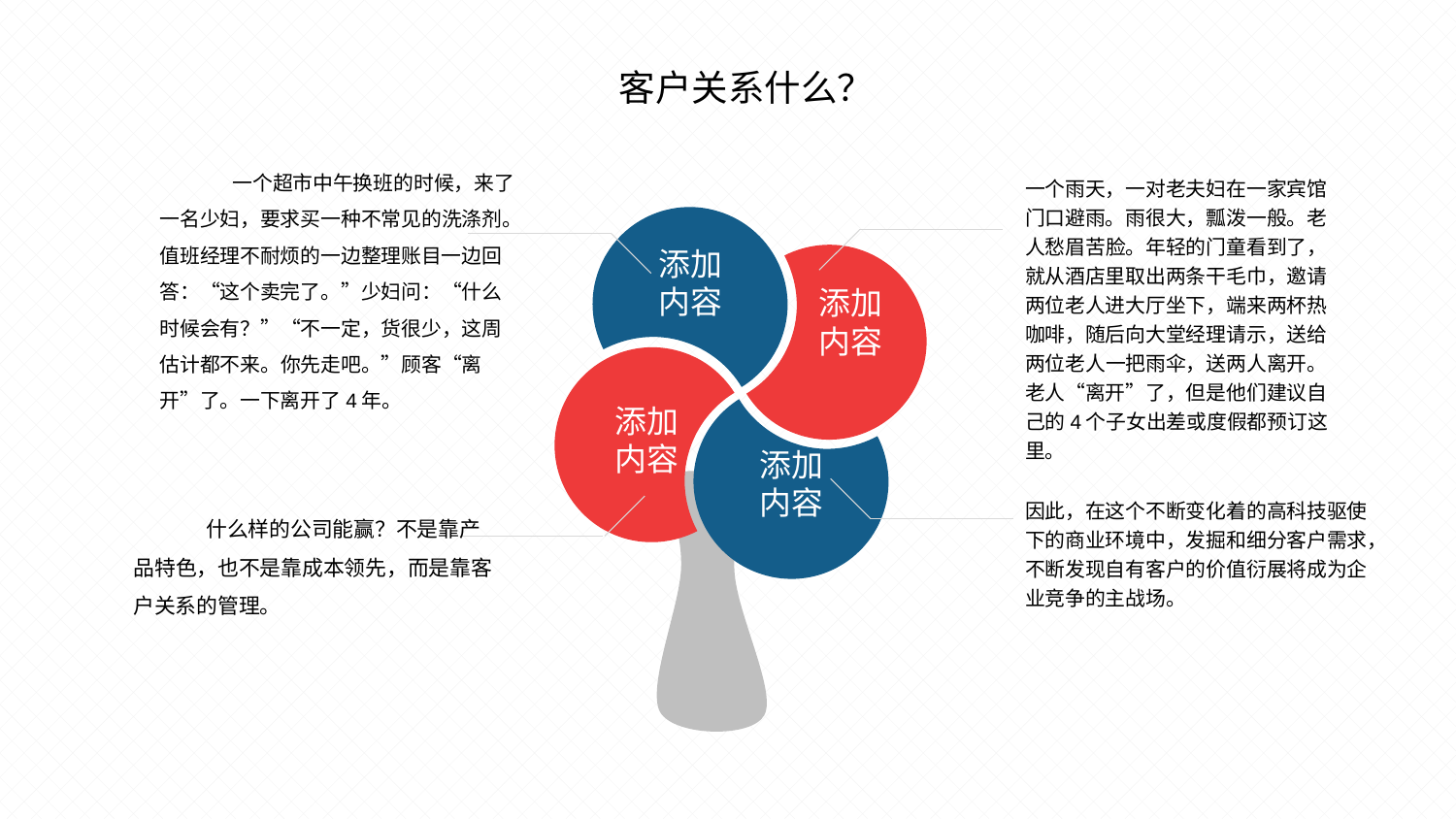

一个超市中午换班的时候，来了一名少妇，要求买一种不常见的洗涤剂。值班经理不耐烦的一边整理账目一边回答：“这个卖完了。”少妇问：“什么时候会有？”“不一定，货很少，这周估计都不来。你先走吧。”顾客“离开”了。一下离开了4年。
一个雨天，一对老夫妇在一家宾馆门口避雨。雨很大，瓢泼一般。老人愁眉苦脸。年轻的门童看到了，就从酒店里取出两条干毛巾，邀请两位老人进大厅坐下，端来两杯热咖啡，随后向大堂经理请示，送给两位老人一把雨伞，送两人离开。老人“离开”了，但是他们建议自己的4个子女出差或度假都预订这里。

添加内容
添加内容
添加内容
添加内容
因此，在这个不断变化着的高科技驱使下的商业环境中，发掘和细分客户需求，不断发现自有客户的价值衍展将成为企业竞争的主战场。
什么样的公司能赢？不是靠产品特色，也不是靠成本领先，而是靠客户关系的管理。